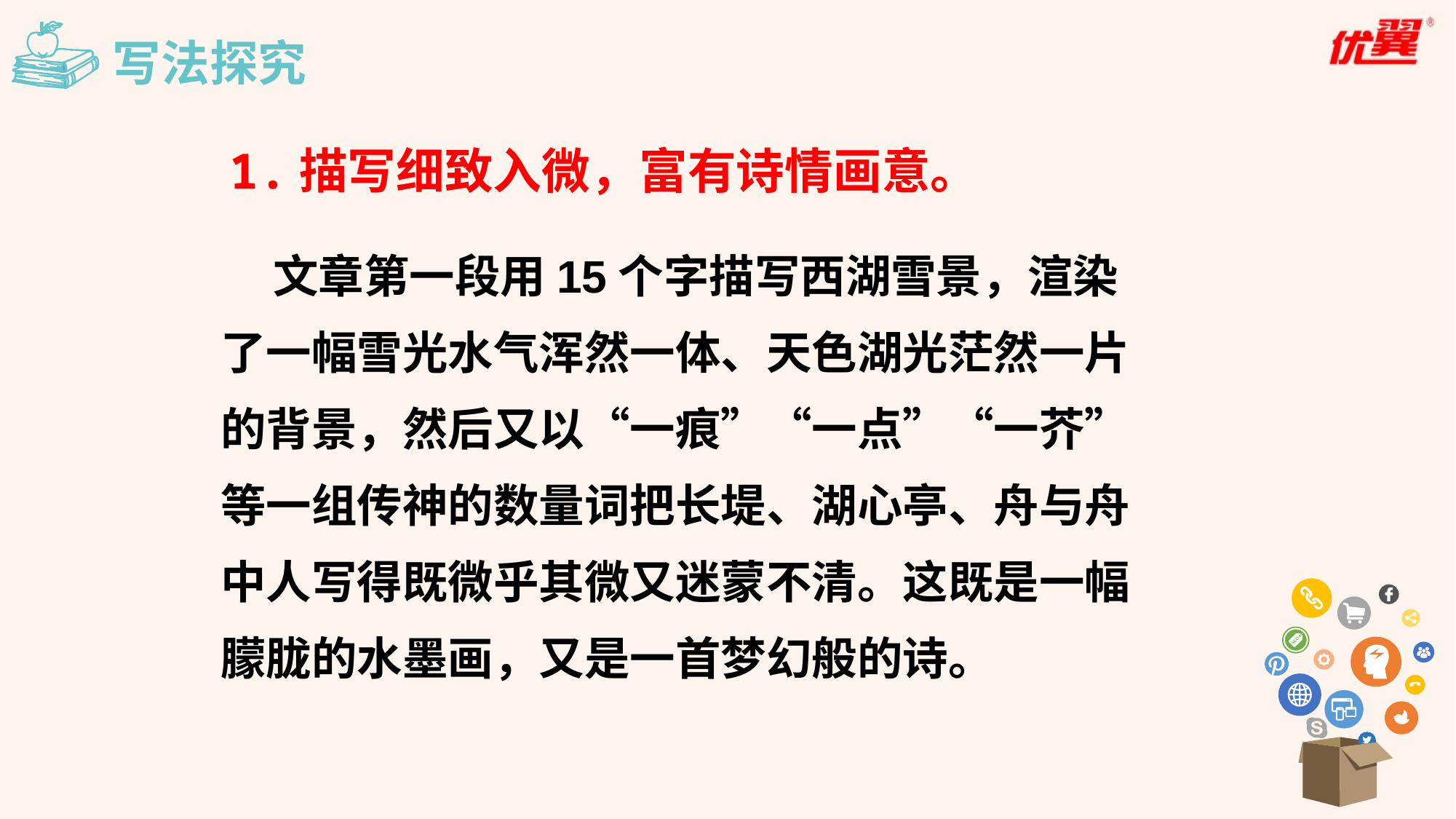

写法探究
1.描写细致入微，富有诗情画意。
    文章第一段用15个字描写西湖雪景，渲染了一幅雪光水气浑然一体、天色湖光茫然一片的背景，然后又以“一痕”“一点”“一芥”等一组传神的数量词把长堤、湖心亭、舟与舟中人写得既微乎其微又迷蒙不清。这既是一幅朦胧的水墨画，又是一首梦幻般的诗。